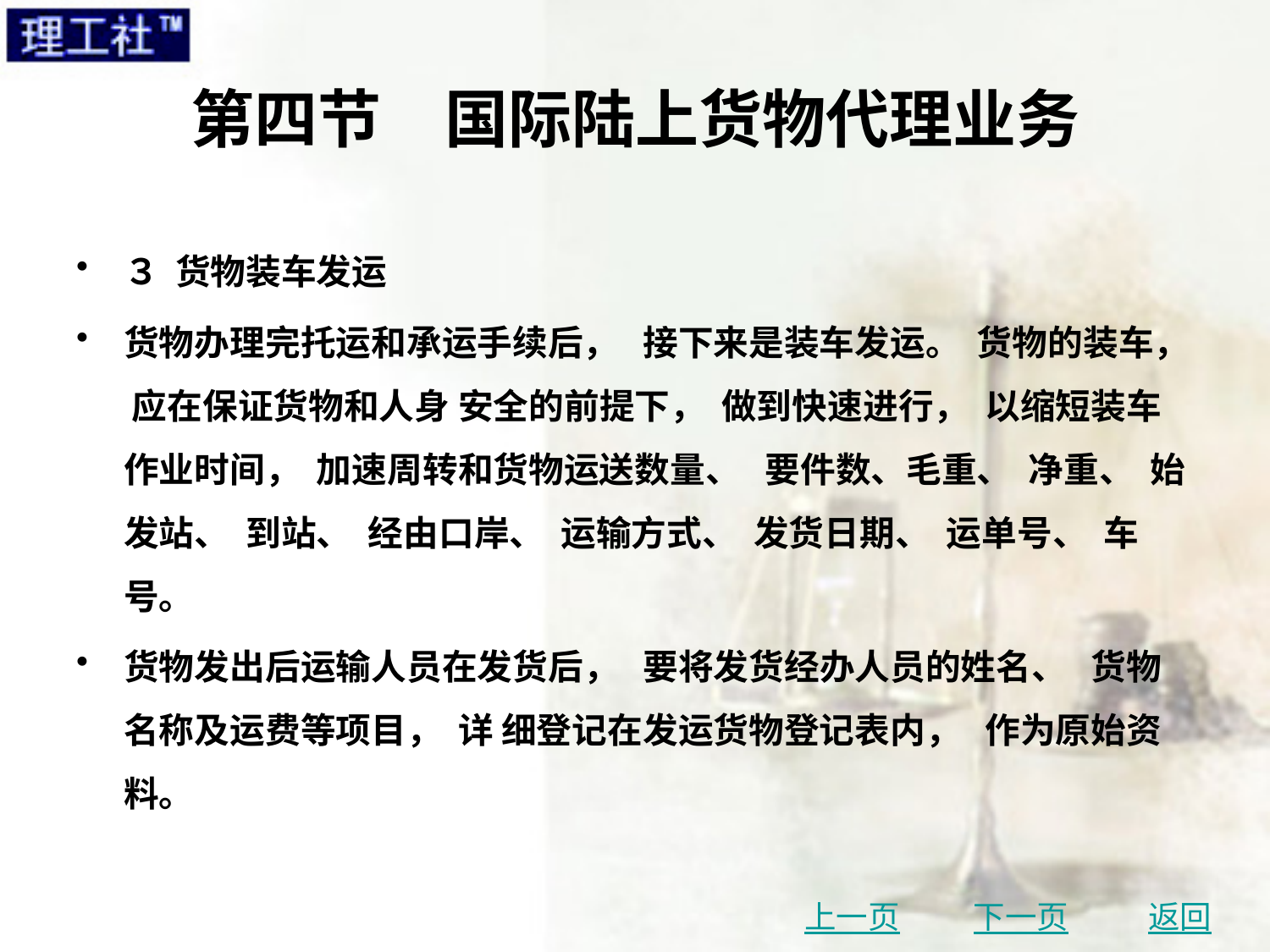

# 第四节　国际陆上货物代理业务
３  货物装车发运
货物办理完托运和承运手续后，   接下来是装车发运。  货物的装车，  应在保证货物和人身 安全的前提下，  做到快速进行，  以缩短装车作业时间，  加速周转和货物运送数量、   要件数、毛重、  净重、  始发站、  到站、  经由口岸、  运输方式、  发货日期、  运单号、  车号。
货物发出后运输人员在发货后，   要将发货经办人员的姓名、   货物名称及运费等项目，  详 细登记在发运货物登记表内，   作为原始资料。
上一页
下一页
返回